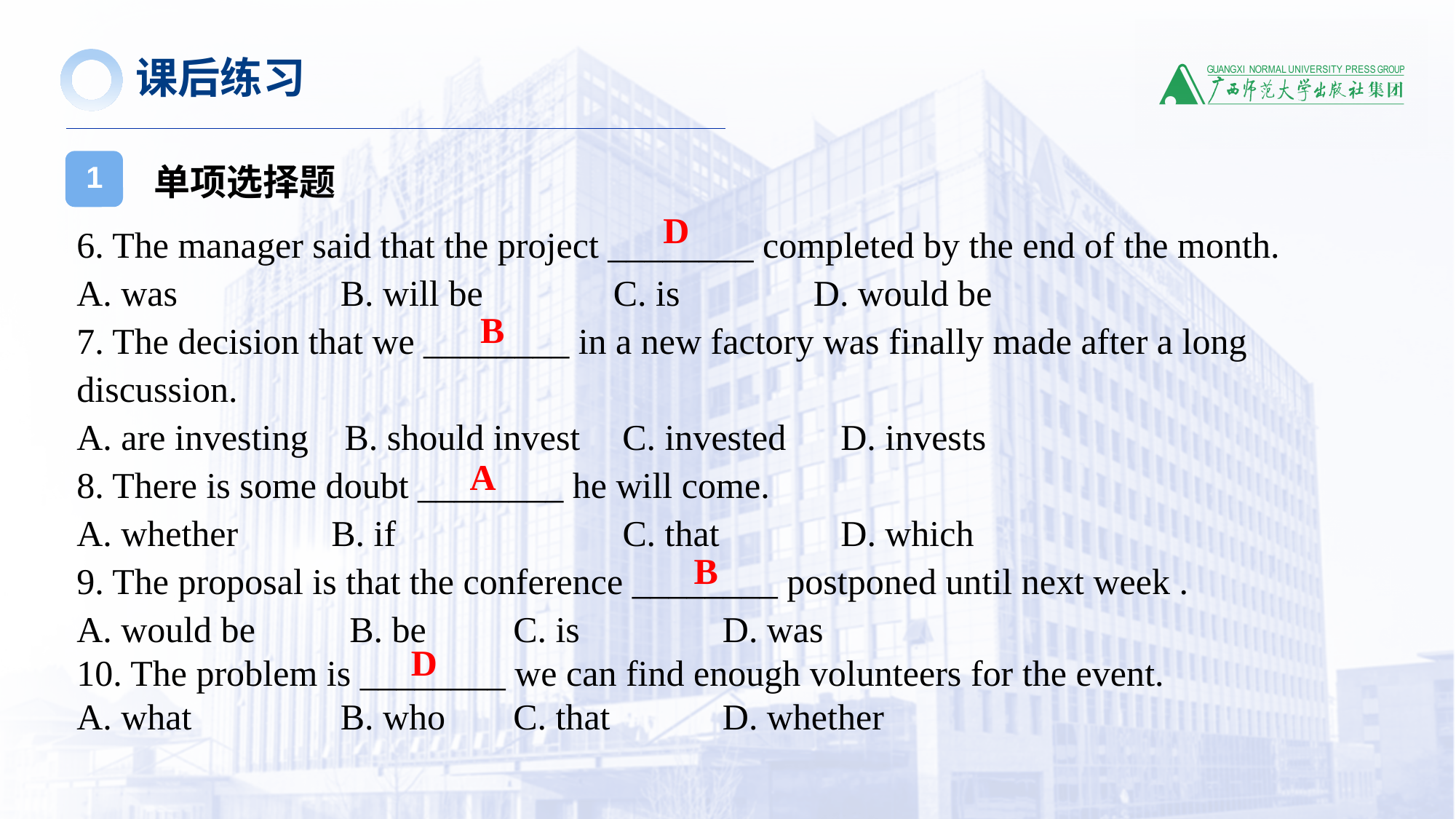

课后练习

单项选择题

1
D
6. The manager said that the project ________ completed by the end of the month.
A. was	                 B. will be	           C. is	         D. would be
7. The decision that we ________ in a new factory was finally made after a long discussion.
A. are investing    B. should invest	C. invested	D. invests
8. There is some doubt ________ he will come.
A. whether	    B. if	                        C. that	            D. which
9. The proposal is that the conference ________ postponed until next week .
A. would be	      B. be	C. is	           D. was
10. The problem is ________ we can find enough volunteers for the event.
A. what	     B. who	C. that	           D. whether
B
A
B
D